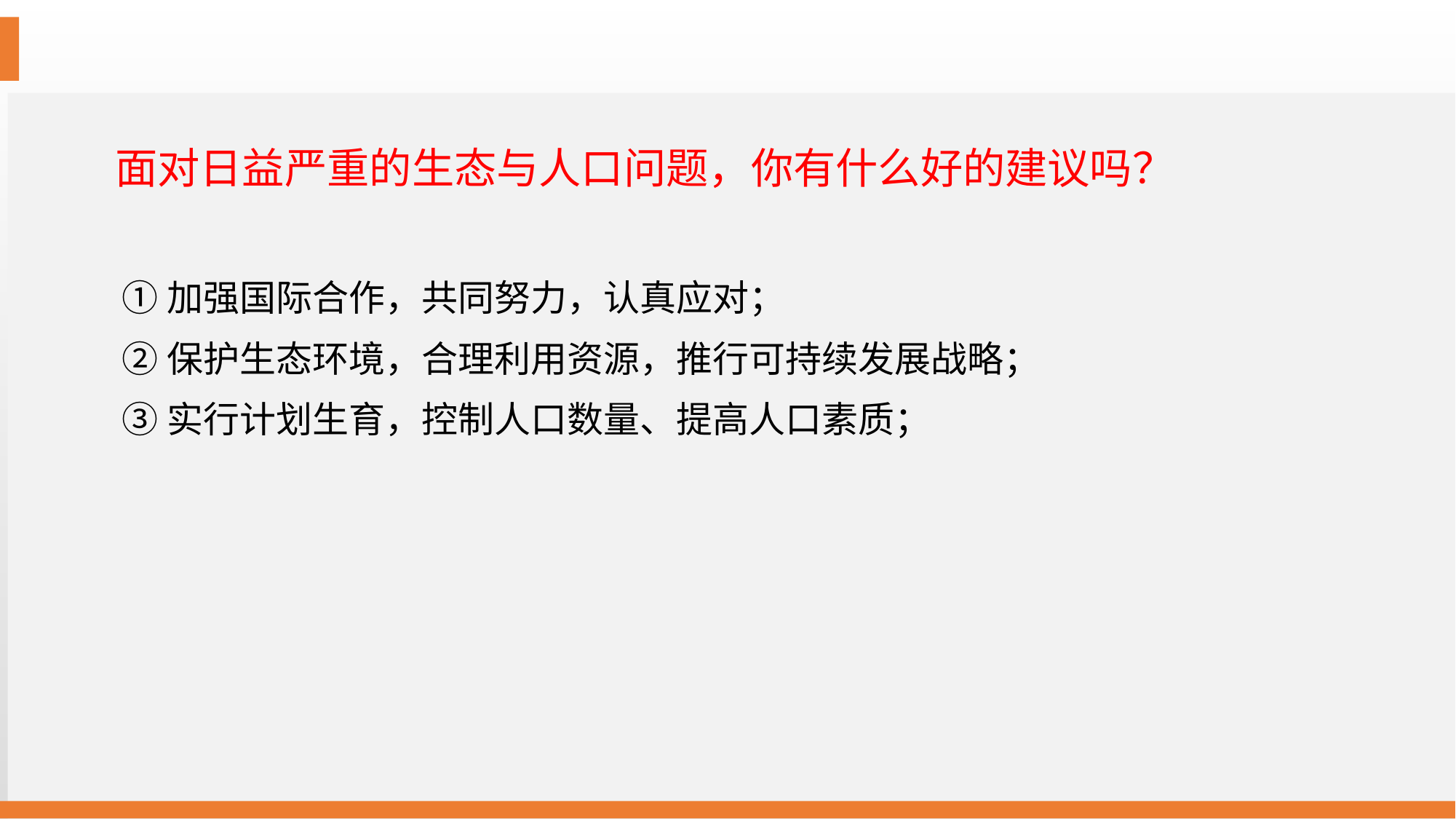

面对日益严重的生态与人口问题，你有什么好的建议吗？
①加强国际合作，共同努力，认真应对；
②保护生态环境，合理利用资源，推行可持续发展战略；
③实行计划生育，控制人口数量、提高人口素质；